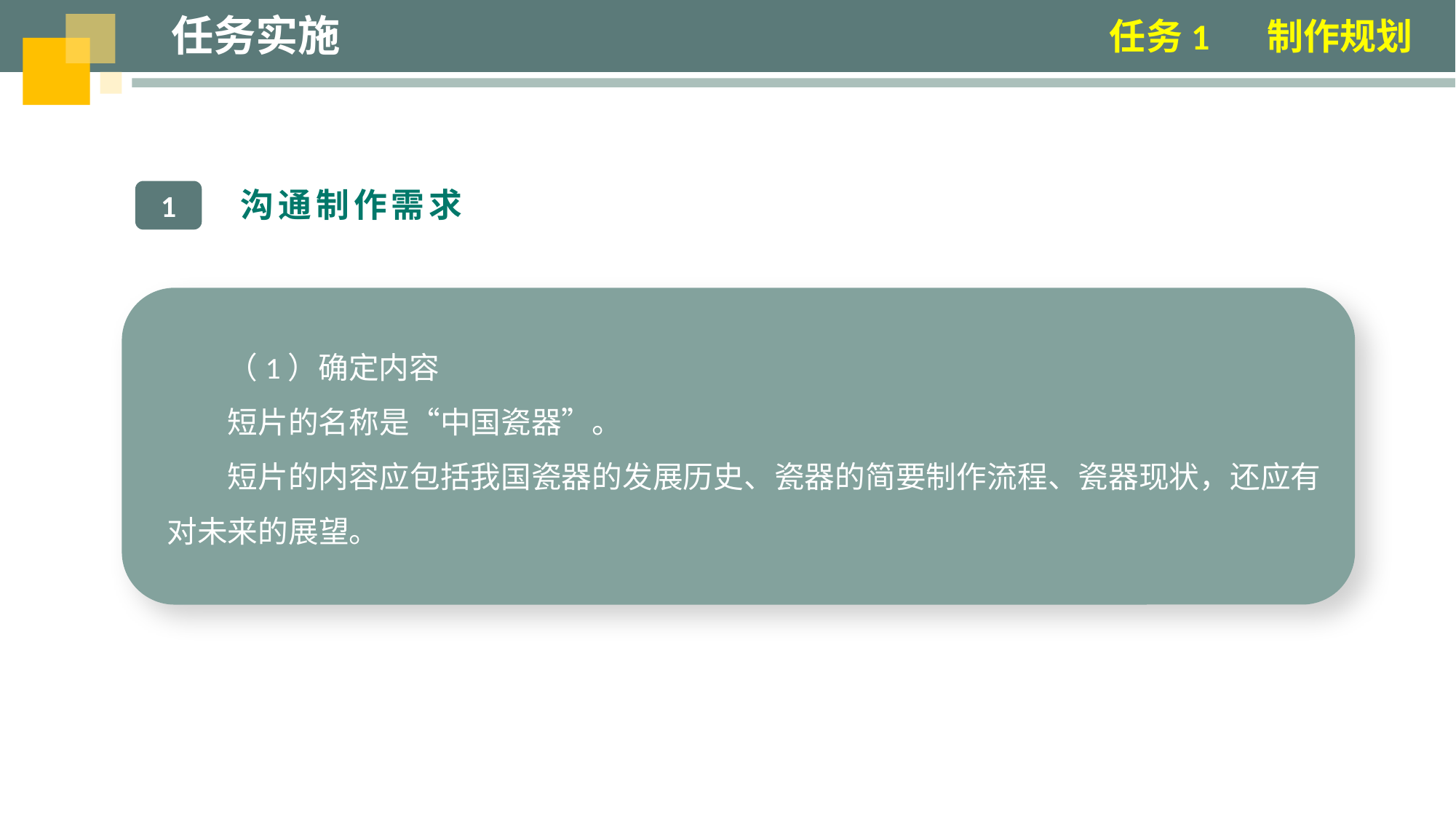

任务实施

任务1      制作规划
沟通制作需求
1

（1）确定内容
短片的名称是“中国瓷器”。
短片的内容应包括我国瓷器的发展历史、瓷器的简要制作流程、瓷器现状，还应有对未来的展望。